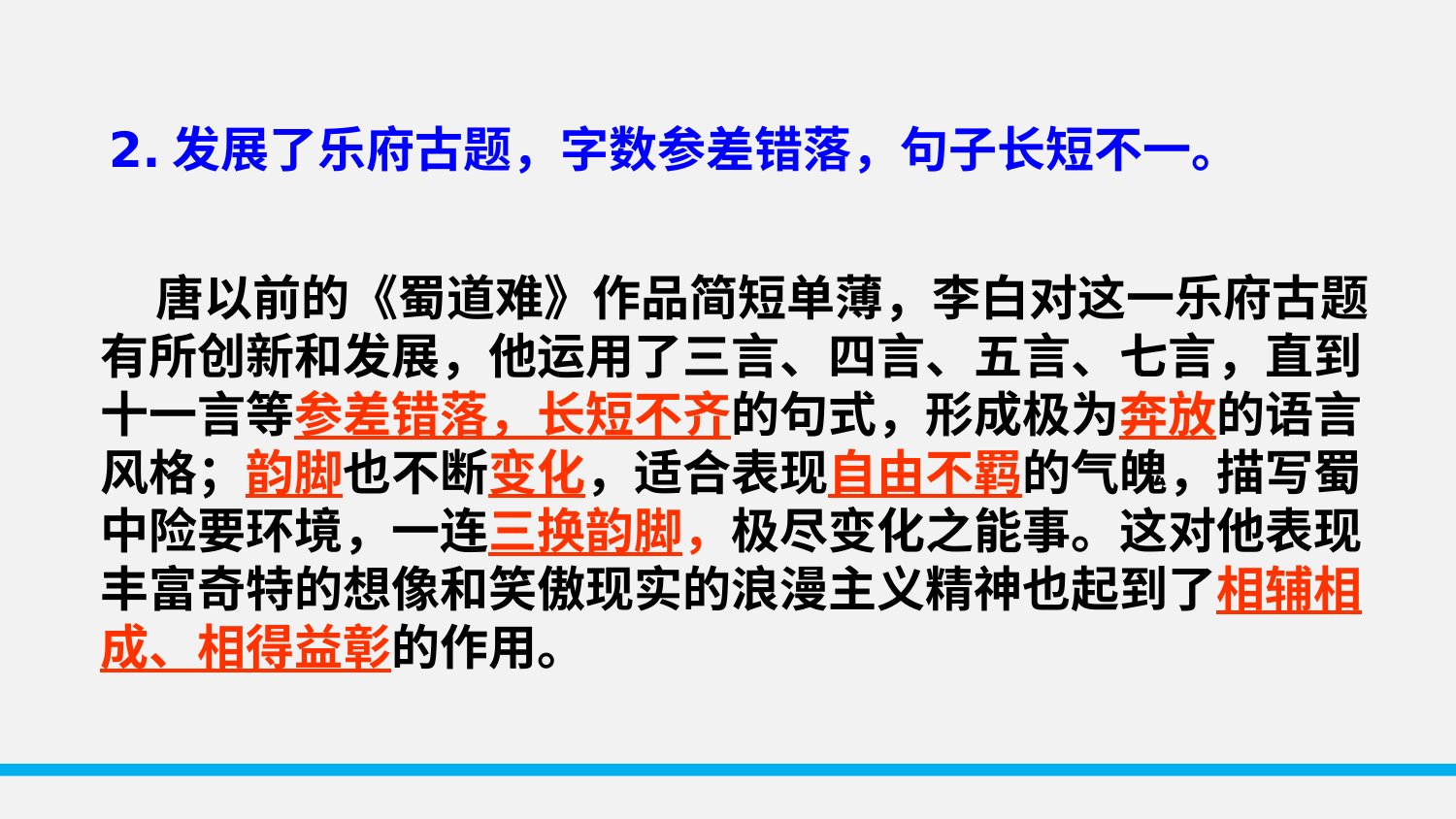

2.发展了乐府古题，字数参差错落，句子长短不一。
    唐以前的《蜀道难》作品简短单薄，李白对这一乐府古题有所创新和发展，他运用了三言、四言、五言、七言，直到十一言等参差错落，长短不齐的句式，形成极为奔放的语言风格；韵脚也不断变化，适合表现自由不羁的气魄，描写蜀中险要环境，一连三换韵脚，极尽变化之能事。这对他表现丰富奇特的想像和笑傲现实的浪漫主义精神也起到了相辅相成、相得益彰的作用。